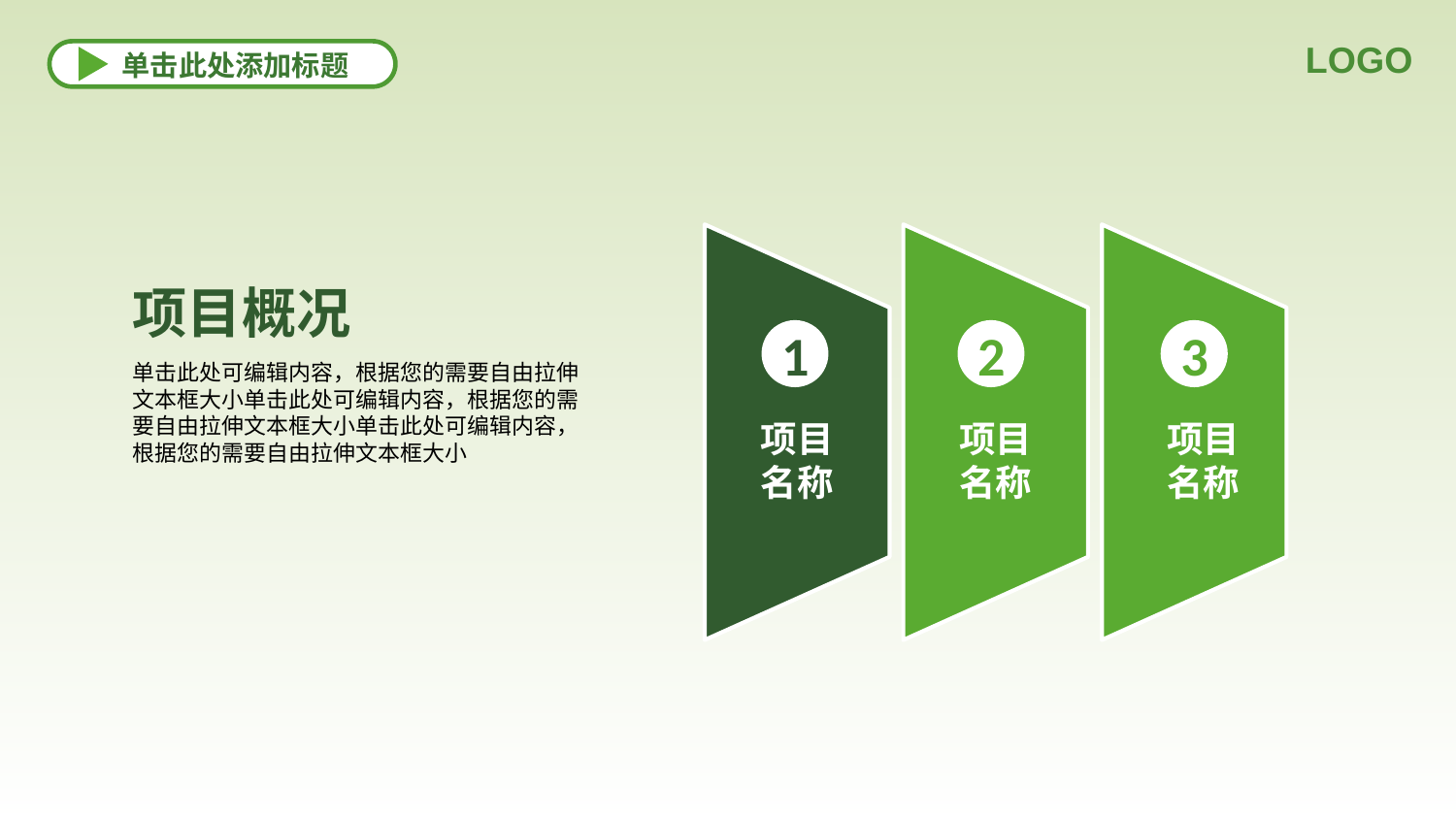

LOGO
单击此处添加标题

X

1

项目
名称

2

项目
名称

3

项目
名称
项目概况
单击此处可编辑内容，根据您的需要自由拉伸文本框大小单击此处可编辑内容，根据您的需要自由拉伸文本框大小单击此处可编辑内容，根据您的需要自由拉伸文本框大小